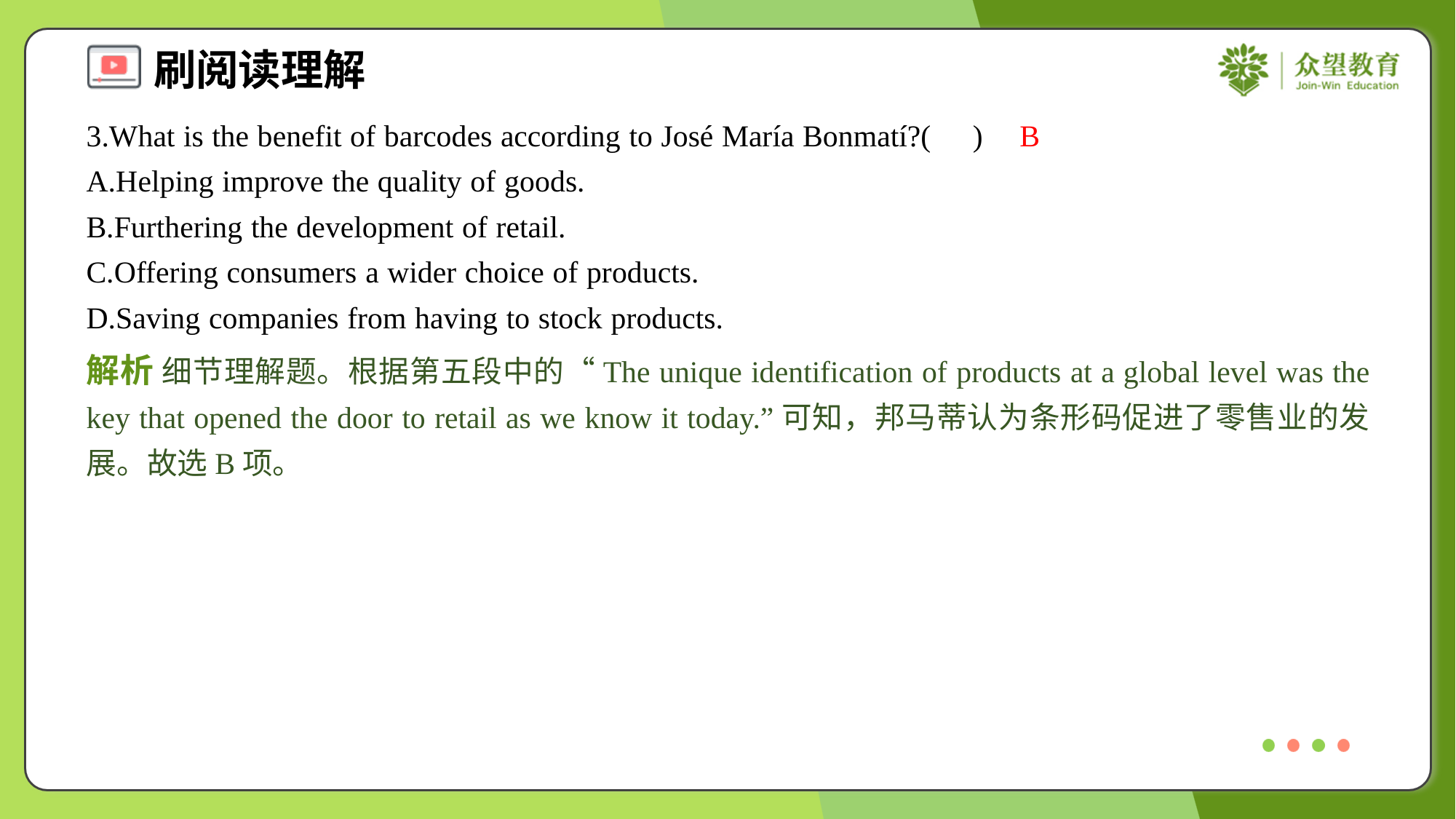

3.What is the benefit of barcodes according to José María Bonmatí?(     )
B
A.Helping improve the quality of goods.
B.Furthering the development of retail.
C.Offering consumers a wider choice of products.
D.Saving companies from having to stock products.
解析 细节理解题。根据第五段中的“The unique identification of products at a global level was the key that opened the door to retail as we know it today.”可知，邦马蒂认为条形码促进了零售业的发展。故选B项。